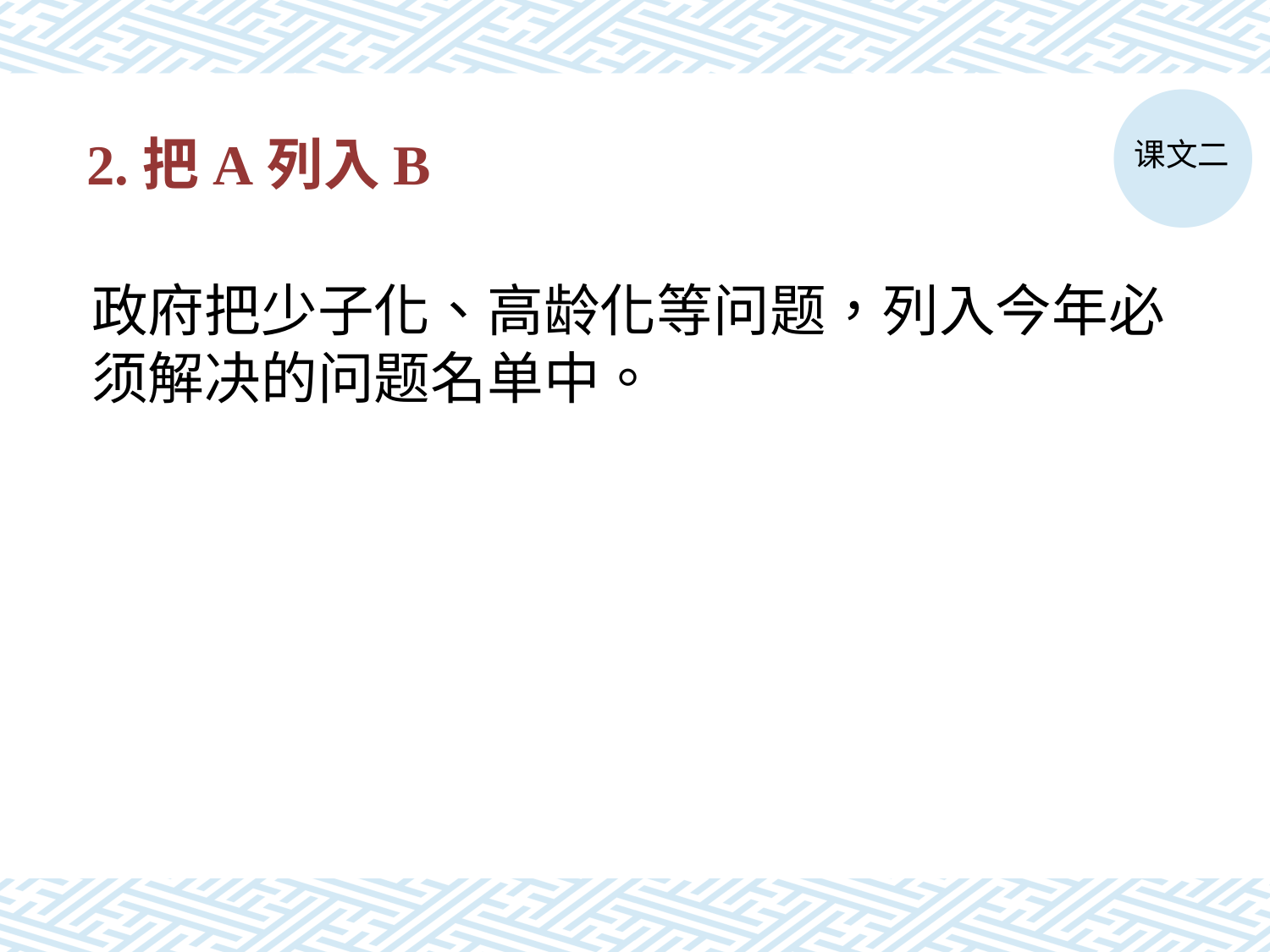

课文二
# 2.把A列入B
政府把少子化、高龄化等问题，列入今年必须解决的问题名单中。